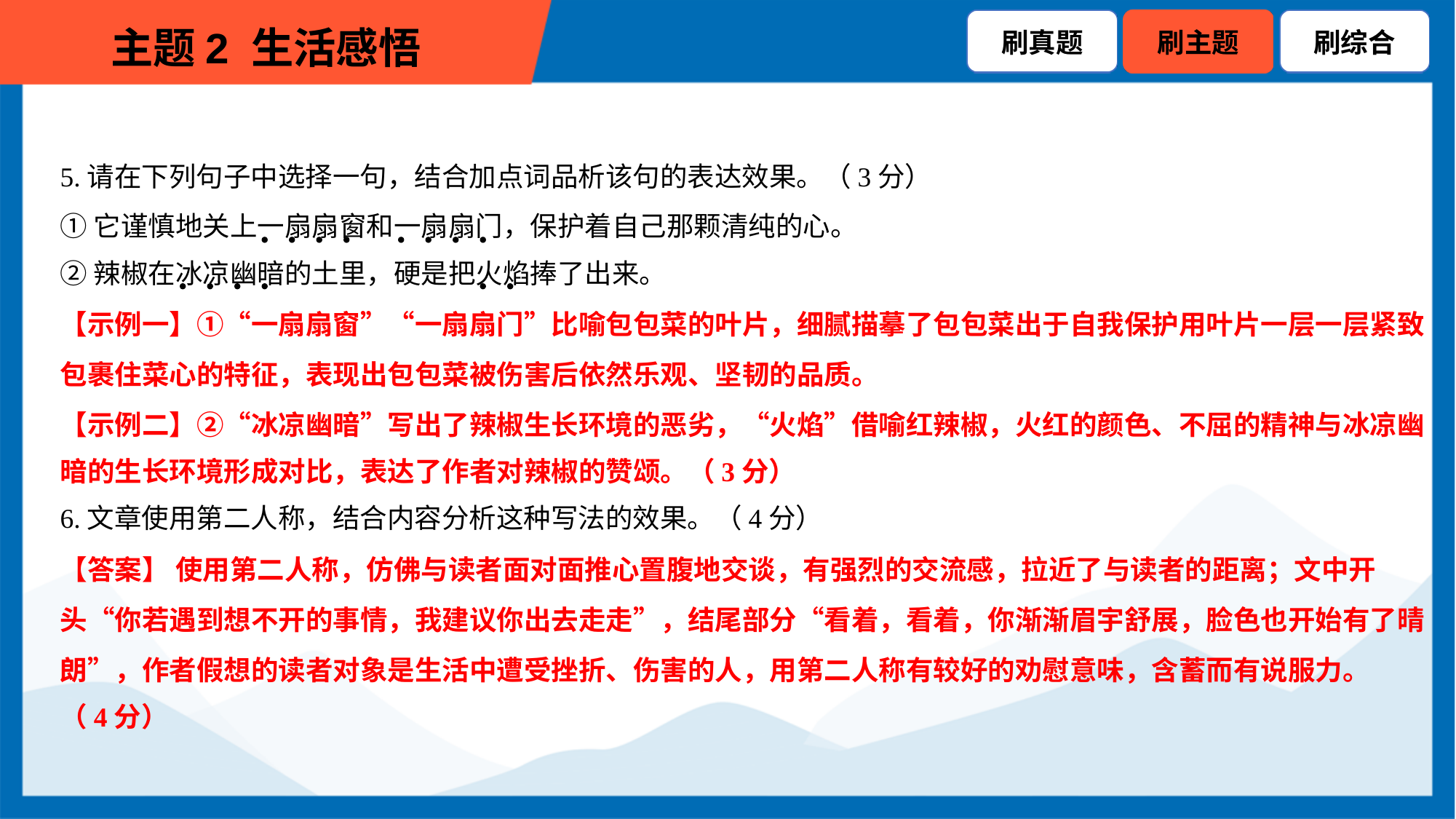

5.请在下列句子中选择一句，结合加点词品析该句的表达效果。（3分）
①它谨慎地关上一扇扇窗和一扇扇门，保护着自己那颗清纯的心。
②辣椒在冰凉幽暗的土里，硬是把火焰捧了出来。

【示例一】①“一扇扇窗”“一扇扇门”比喻包包菜的叶片，细腻描摹了包包菜出于自我保护用叶片一层一层紧致
包裹住菜心的特征，表现出包包菜被伤害后依然乐观、坚韧的品质。
【示例二】②“冰凉幽暗”写出了辣椒生长环境的恶劣，“火焰”借喻红辣椒，火红的颜色、不屈的精神与冰凉幽
暗的生长环境形成对比，表达了作者对辣椒的赞颂。（3分）
6.文章使用第二人称，结合内容分析这种写法的效果。（4分）
【答案】 使用第二人称，仿佛与读者面对面推心置腹地交谈，有强烈的交流感，拉近了与读者的距离；文中开
头“你若遇到想不开的事情，我建议你出去走走”，结尾部分“看着，看着，你渐渐眉宇舒展，脸色也开始有了晴
朗”，作者假想的读者对象是生活中遭受挫折、伤害的人，用第二人称有较好的劝慰意味，含蓄而有说服力。
（4分）